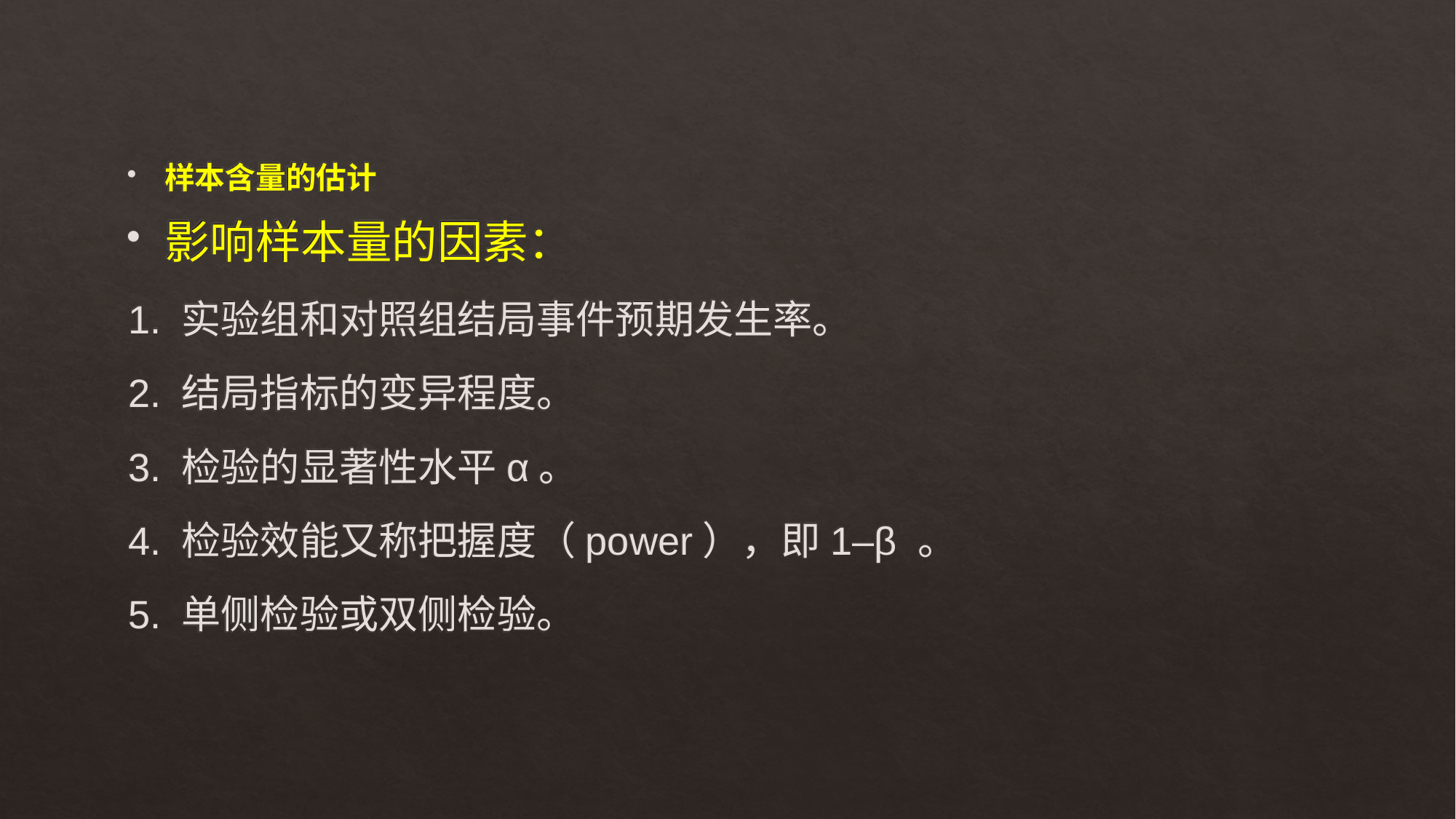

样本含量的估计
影响样本量的因素：
1. 实验组和对照组结局事件预期发生率。
2. 结局指标的变异程度。
3. 检验的显著性水平α。
4. 检验效能又称把握度（power），即1–β 。
5. 单侧检验或双侧检验。